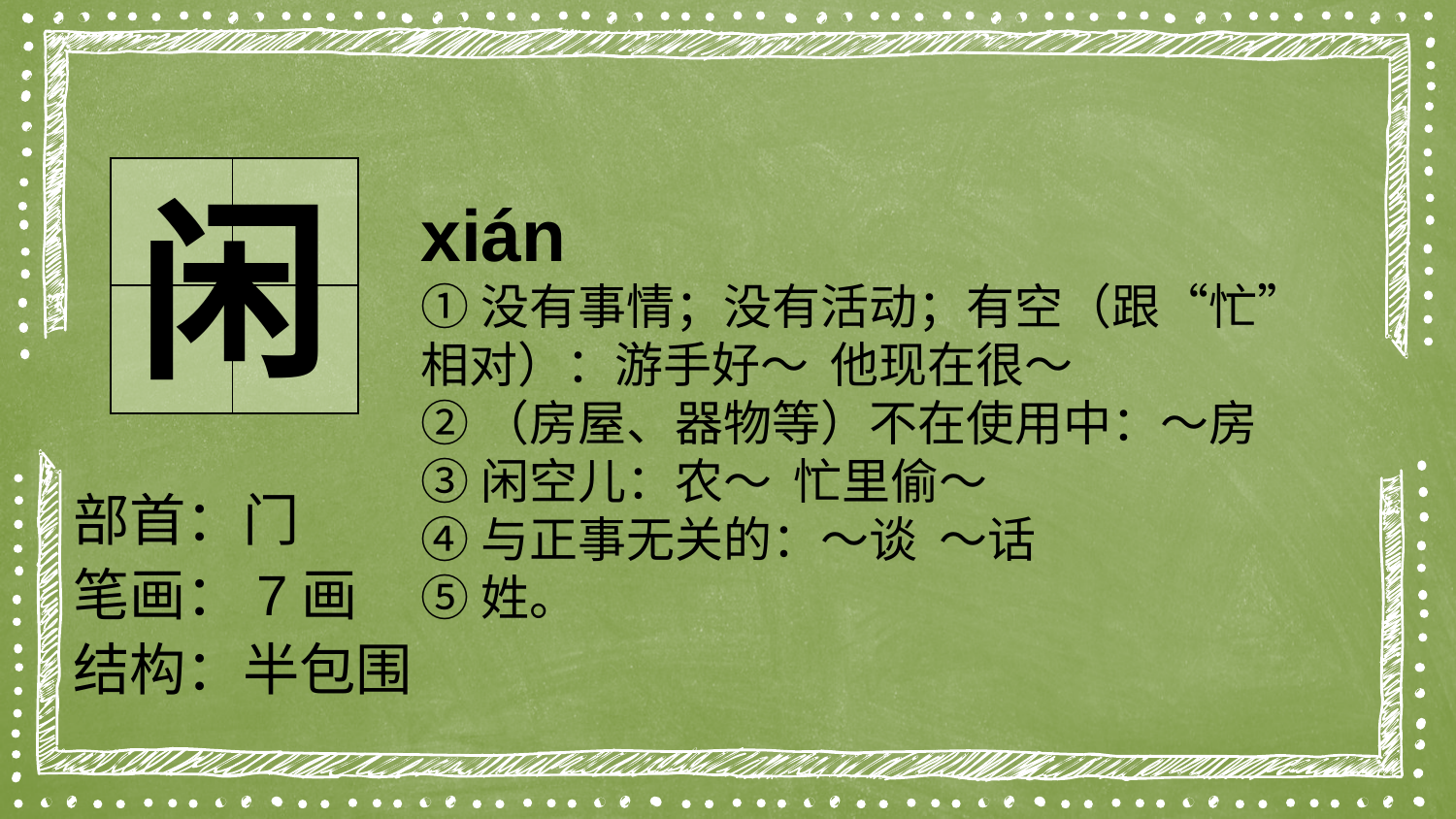

|  |  |
| --- | --- |
|  |  |
闲
xián
①没有事情；没有活动；有空（跟“忙”相对）：游手好～  他现在很～
②（房屋、器物等）不在使用中：～房
③闲空儿：农～  忙里偷～
④与正事无关的：～谈  ～话
⑤姓。
部首：门
笔画：7画
结构：半包围